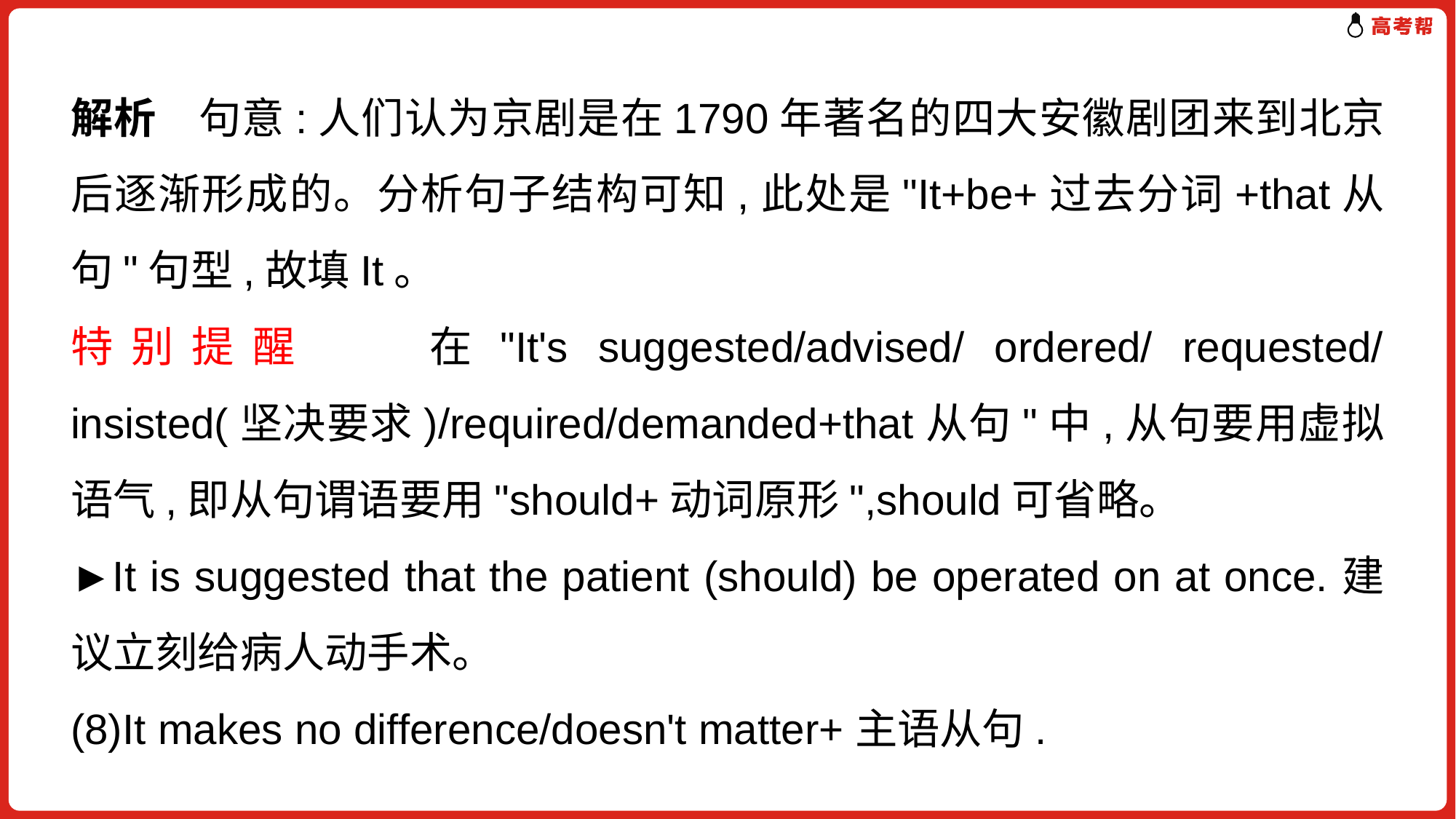

解析    句意:人们认为京剧是在1790年著名的四大安徽剧团来到北京后逐渐形成的。分析句子结构可知,此处是"It+be+过去分词+that从句"句型,故填It。
特别提醒　  在"It's suggested/advised/ ordered/ requested/ insisted(坚决要求)/required/demanded+that从句"中,从句要用虚拟语气,即从句谓语要用"should+动词原形",should可省略。
►It is suggested that the patient (should) be operated on at once.建议立刻给病人动手术。
(8)It makes no difference/doesn't matter+主语从句.